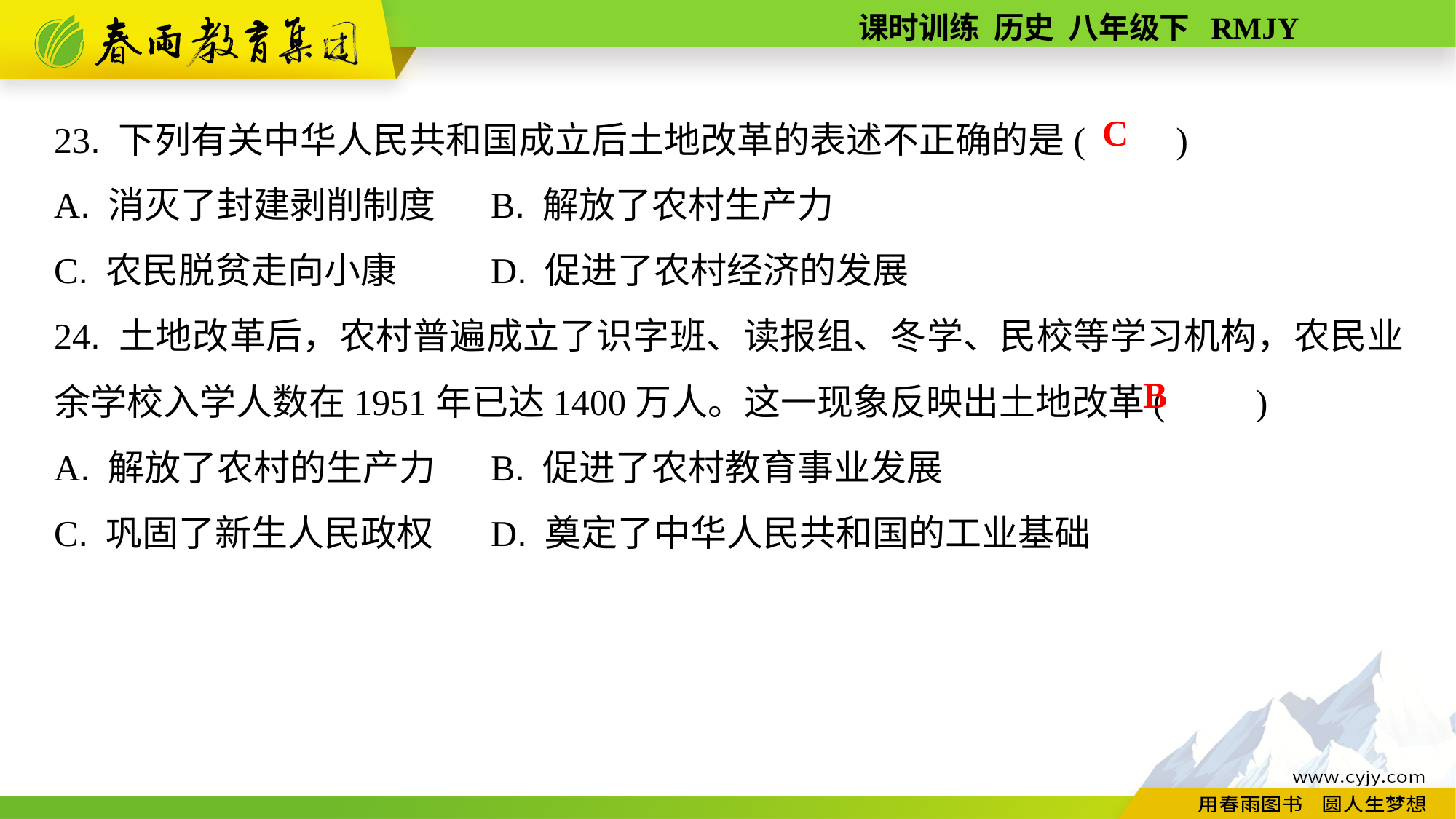

23. 下列有关中华人民共和国成立后土地改革的表述不正确的是(　　)
A. 消灭了封建剥削制度	B. 解放了农村生产力
C. 农民脱贫走向小康	D. 促进了农村经济的发展
24. 土地改革后，农村普遍成立了识字班、读报组、冬学、民校等学习机构，农民业余学校入学人数在1951年已达1400万人。这一现象反映出土地改革(　　)
A. 解放了农村的生产力	B. 促进了农村教育事业发展
C. 巩固了新生人民政权	D. 奠定了中华人民共和国的工业基础
C
B